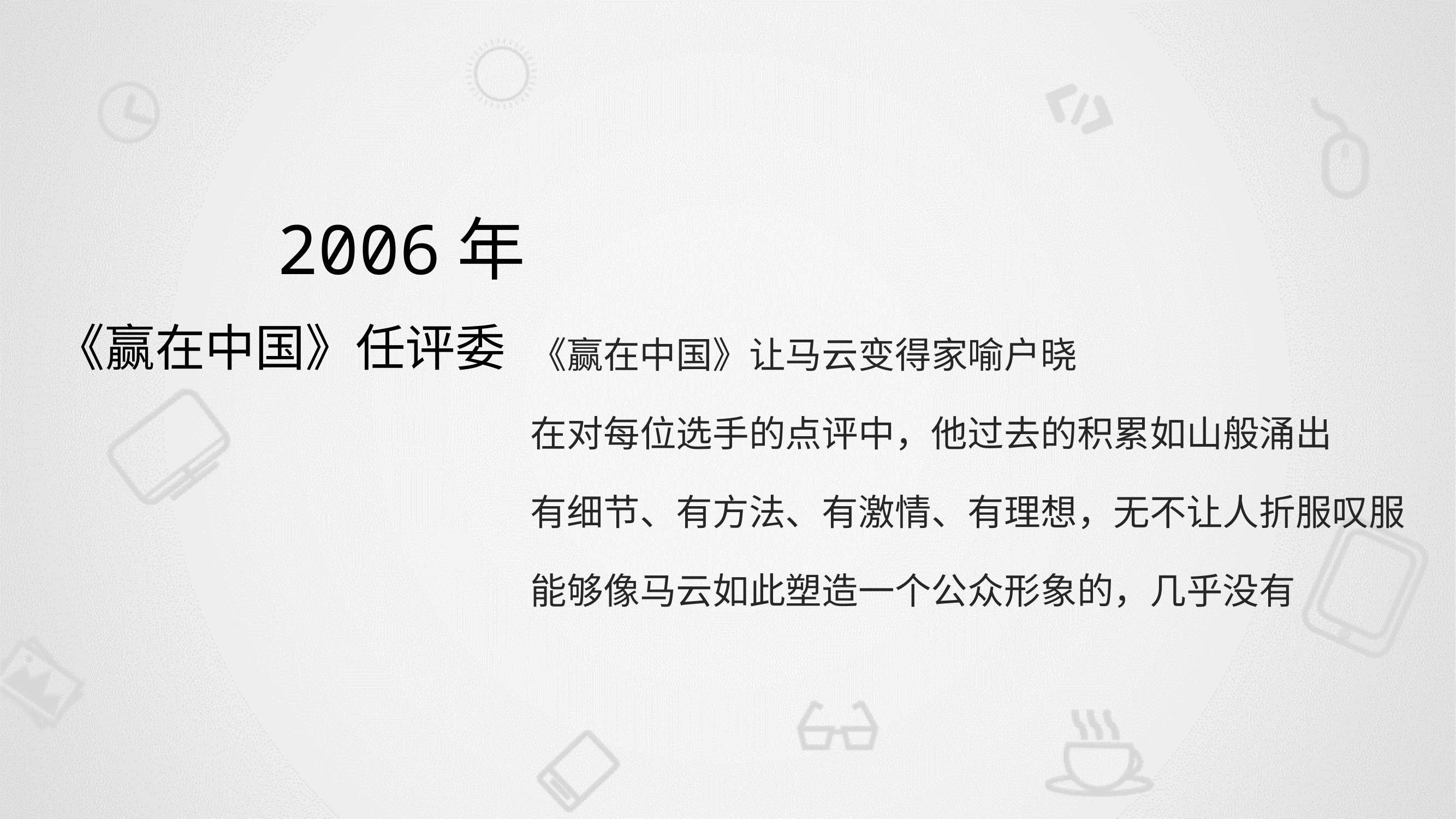

2006年
《赢在中国》让马云变得家喻户晓
在对每位选手的点评中，他过去的积累如山般涌出
有细节、有方法、有激情、有理想，无不让人折服叹服
能够像马云如此塑造一个公众形象的，几乎没有

《赢在中国》任评委